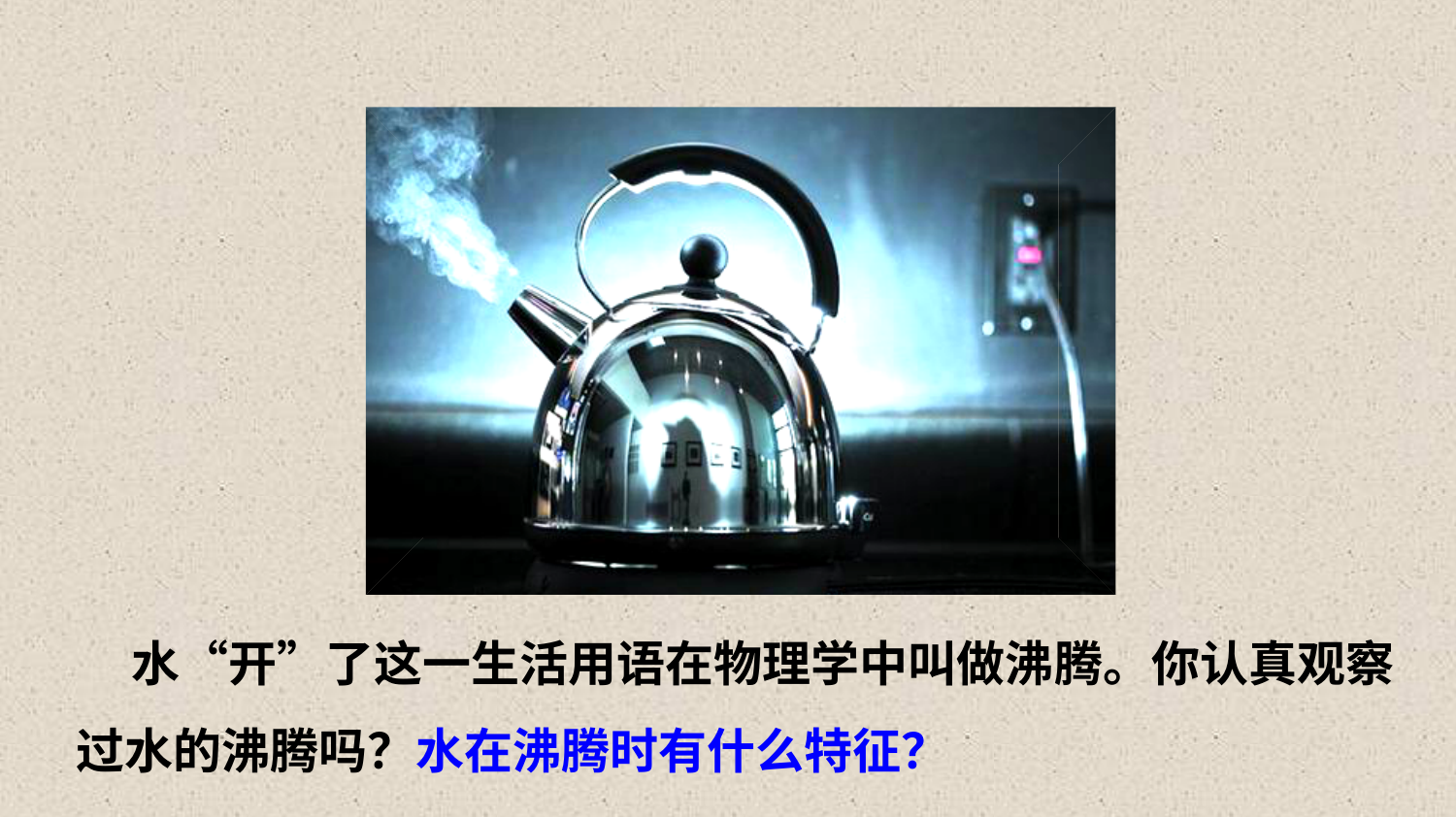

水“开”了这一生活用语在物理学中叫做沸腾。你认真观察过水的沸腾吗？水在沸腾时有什么特征？